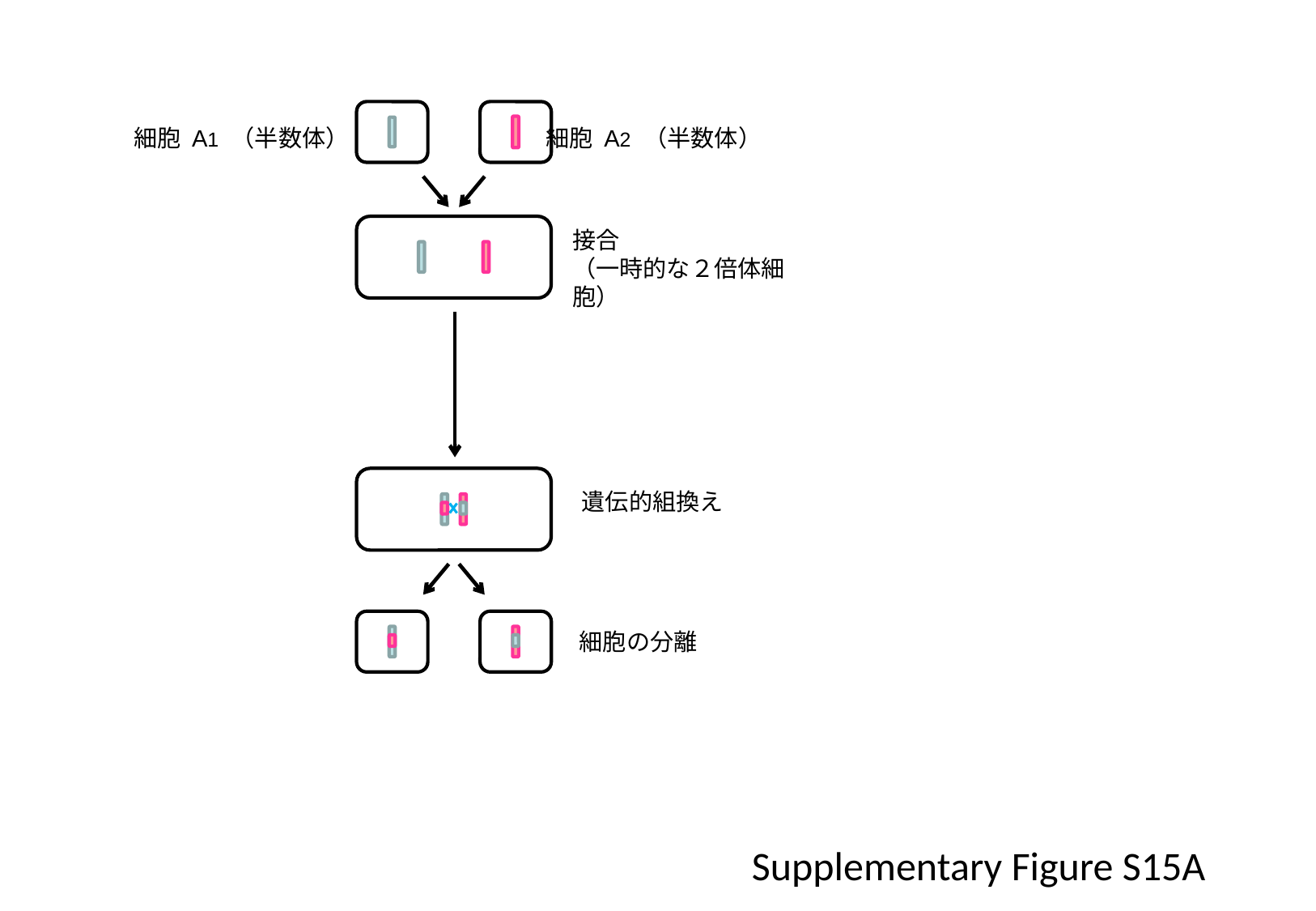

細胞 A1 （半数体）
細胞 A2 （半数体）

接合
（一時的な２倍体細胞）

遺伝的組換え

細胞の分離
Supplementary Figure S15A